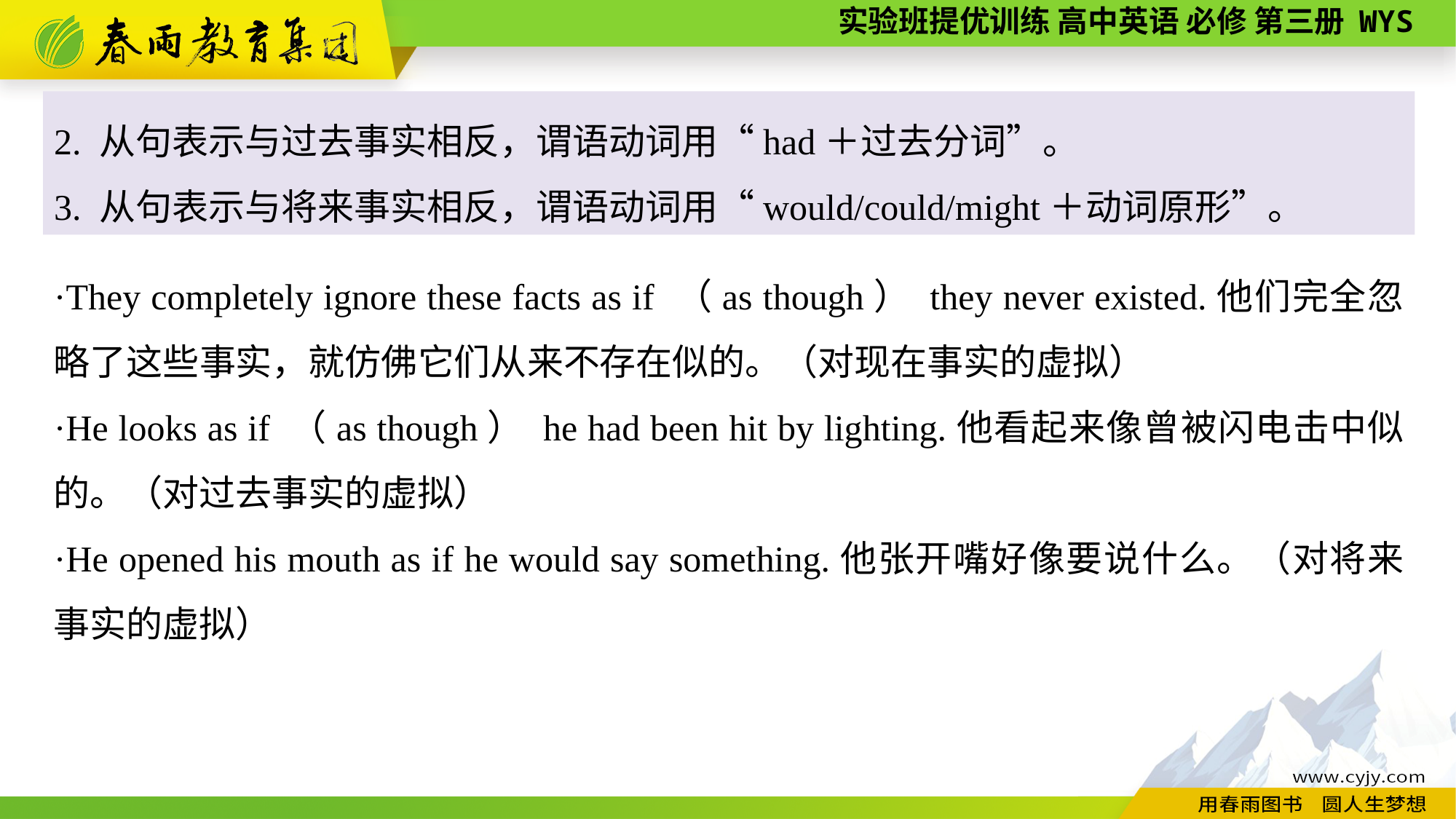

2. 从句表示与过去事实相反，谓语动词用“had＋过去分词”。
3. 从句表示与将来事实相反，谓语动词用“would/could/might＋动词原形”。
·They completely ignore these facts as if （as though） they never existed.他们完全忽略了这些事实，就仿佛它们从来不存在似的。（对现在事实的虚拟）
·He looks as if （as though） he had been hit by lighting.他看起来像曾被闪电击中似的。（对过去事实的虚拟）
·He opened his mouth as if he would say something.他张开嘴好像要说什么。（对将来事实的虚拟）